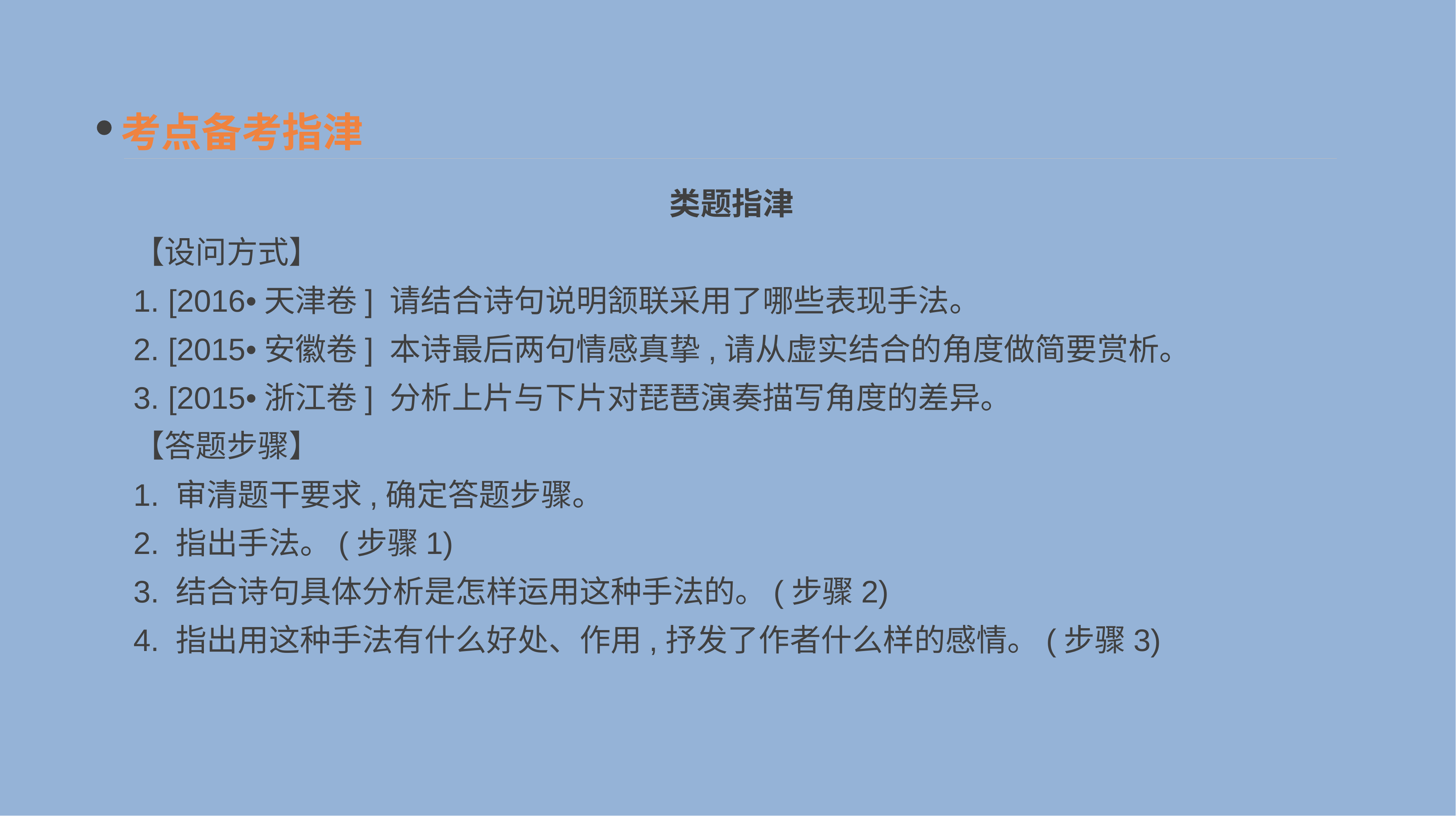

考点备考指津

　类题指津
【设问方式】
1. [2016•天津卷] 请结合诗句说明颔联采用了哪些表现手法。
2. [2015•安徽卷] 本诗最后两句情感真挚,请从虚实结合的角度做简要赏析。
3. [2015•浙江卷] 分析上片与下片对琵琶演奏描写角度的差异。
【答题步骤】
1. 审清题干要求,确定答题步骤。
2. 指出手法。(步骤1)
3. 结合诗句具体分析是怎样运用这种手法的。(步骤2)
4. 指出用这种手法有什么好处、作用,抒发了作者什么样的感情。(步骤3)